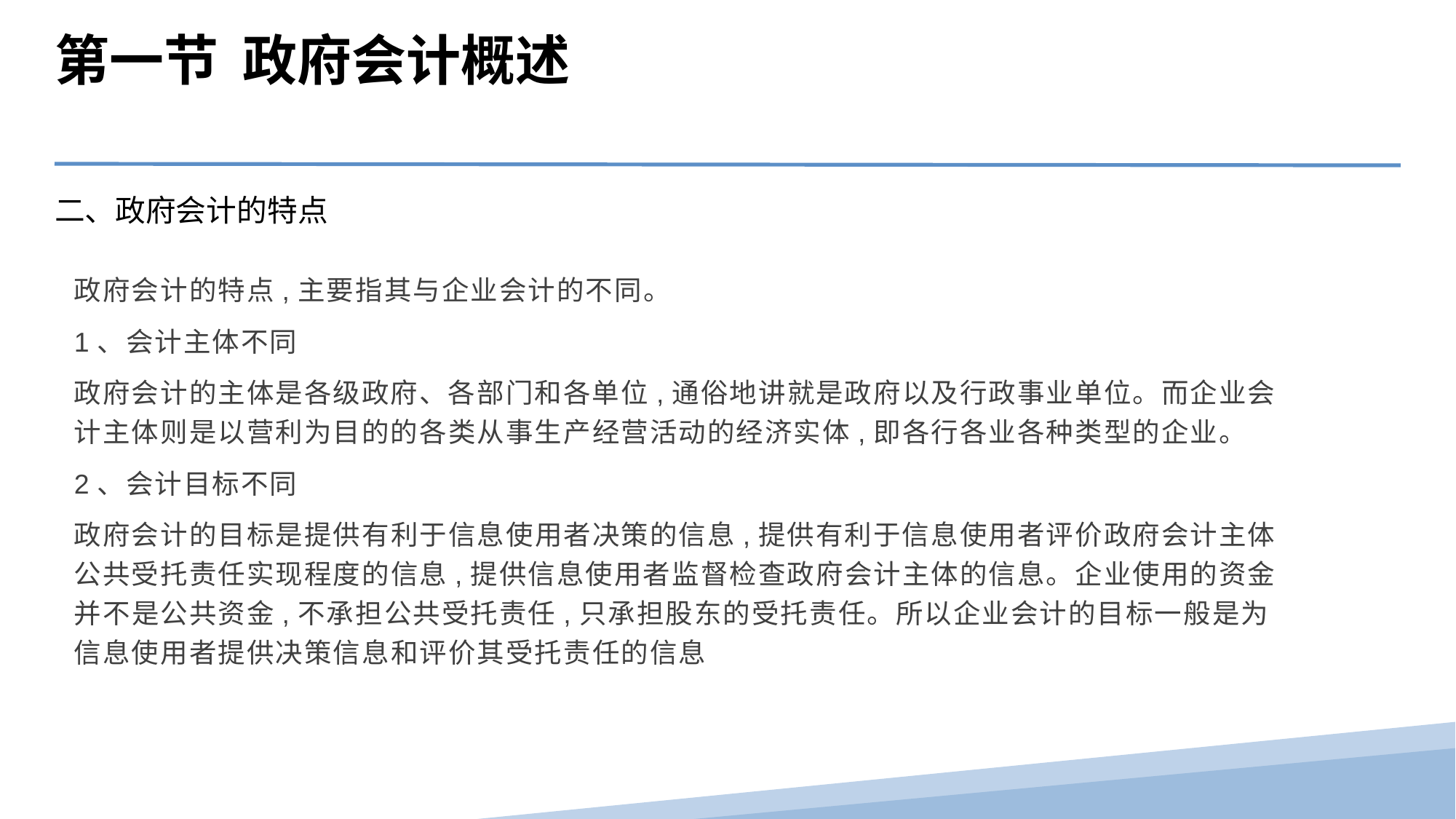

第一节  政府会计概述
二、政府会计的特点
政府会计的特点,主要指其与企业会计的不同。
1、会计主体不同
政府会计的主体是各级政府、各部门和各单位,通俗地讲就是政府以及行政事业单位。而企业会计主体则是以营利为目的的各类从事生产经营活动的经济实体,即各行各业各种类型的企业。
2、会计目标不同
政府会计的目标是提供有利于信息使用者决策的信息,提供有利于信息使用者评价政府会计主体公共受托责任实现程度的信息,提供信息使用者监督检查政府会计主体的信息。企业使用的资金并不是公共资金,不承担公共受托责任,只承担股东的受托责任。所以企业会计的目标一般是为信息使用者提供决策信息和评价其受托责任的信息